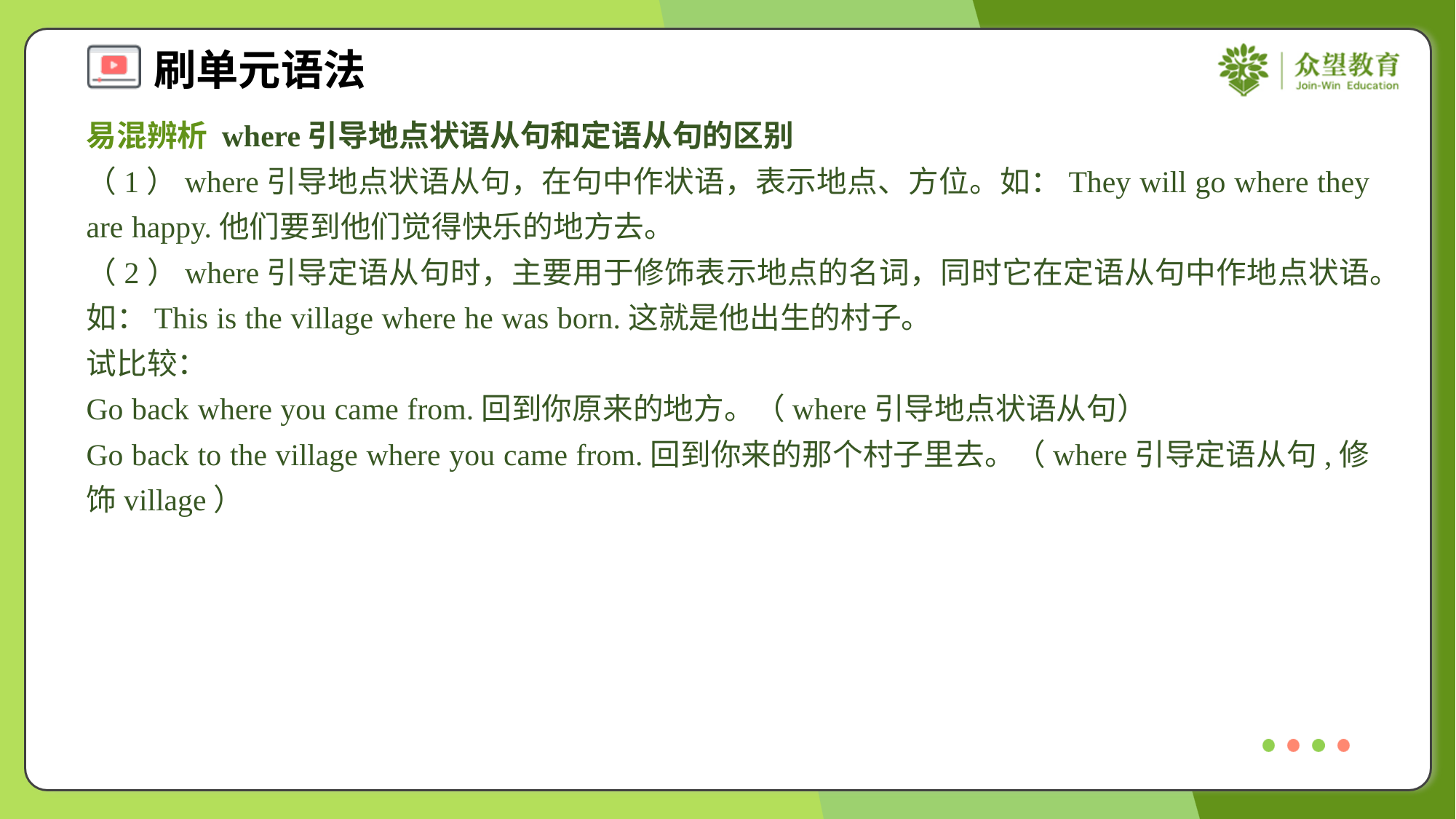

易混辨析 where引导地点状语从句和定语从句的区别
（1）where引导地点状语从句，在句中作状语，表示地点、方位。如：They will go where they are happy.他们要到他们觉得快乐的地方去。
（2）where引导定语从句时，主要用于修饰表示地点的名词，同时它在定语从句中作地点状语。如：This is the village where he was born.这就是他出生的村子。
试比较：
Go back where you came from.回到你原来的地方。（where引导地点状语从句）
Go back to the village where you came from.回到你来的那个村子里去。（where引导定语从句,修饰village）